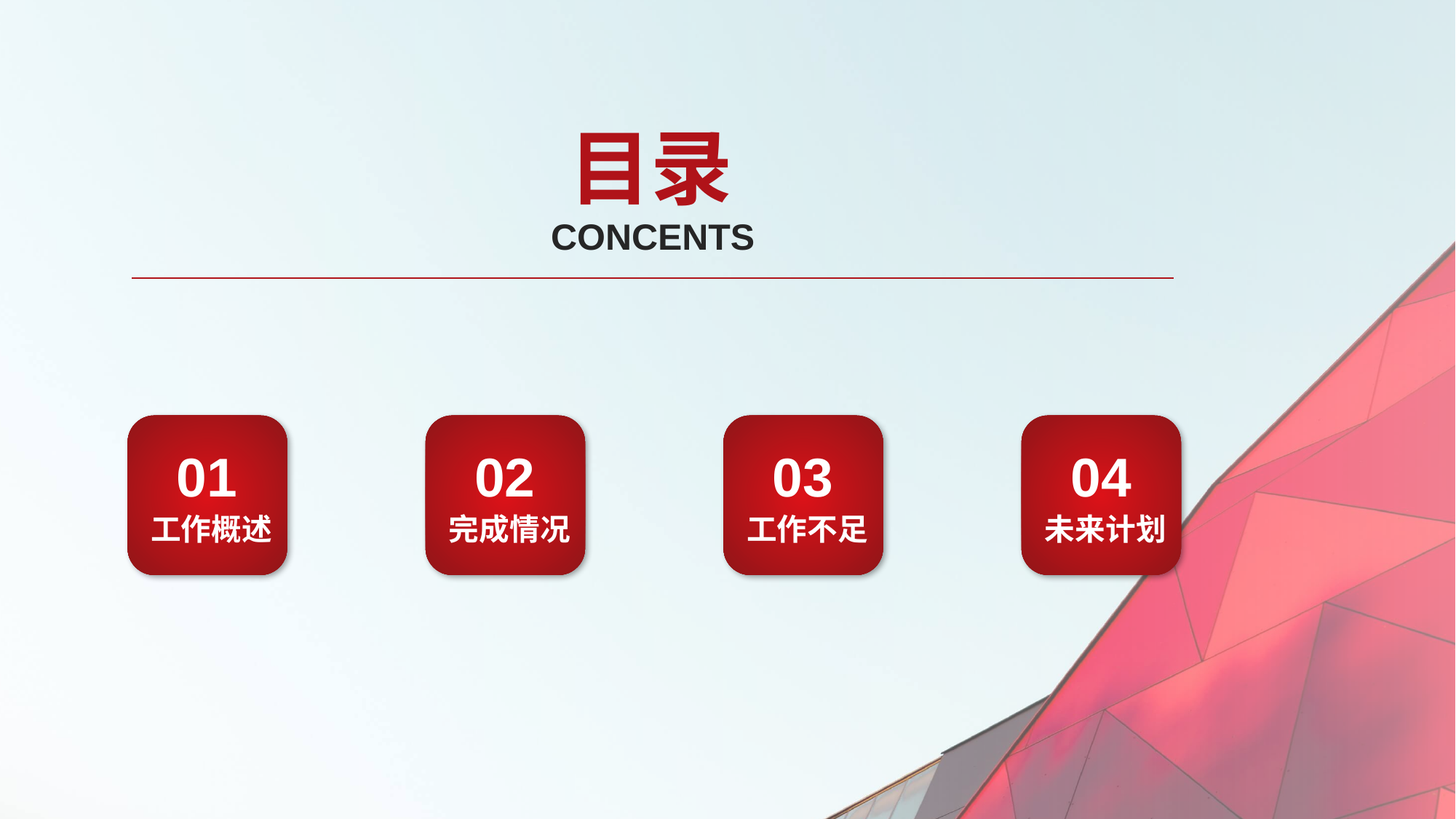

目录
CONCENTS

01
工作概述

02
完成情况

03
工作不足

04
未来计划